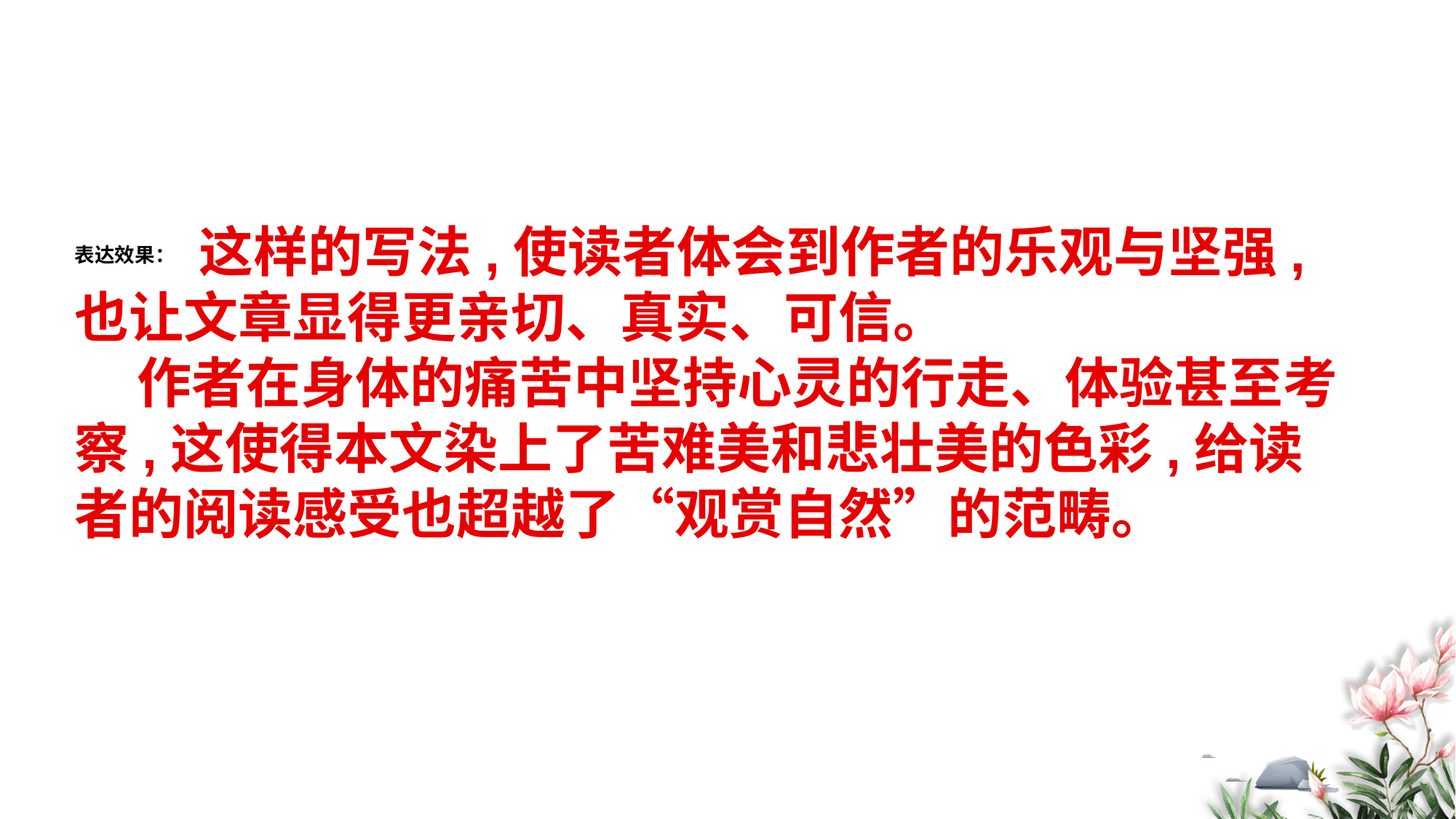

# 表达效果：
         这样的写法,使读者体会到作者的乐观与坚强,也让文章显得更亲切、真实、可信。
    作者在身体的痛苦中坚持心灵的行走、体验甚至考察,这使得本文染上了苦难美和悲壮美的色彩,给读者的阅读感受也超越了“观赏自然”的范畴。